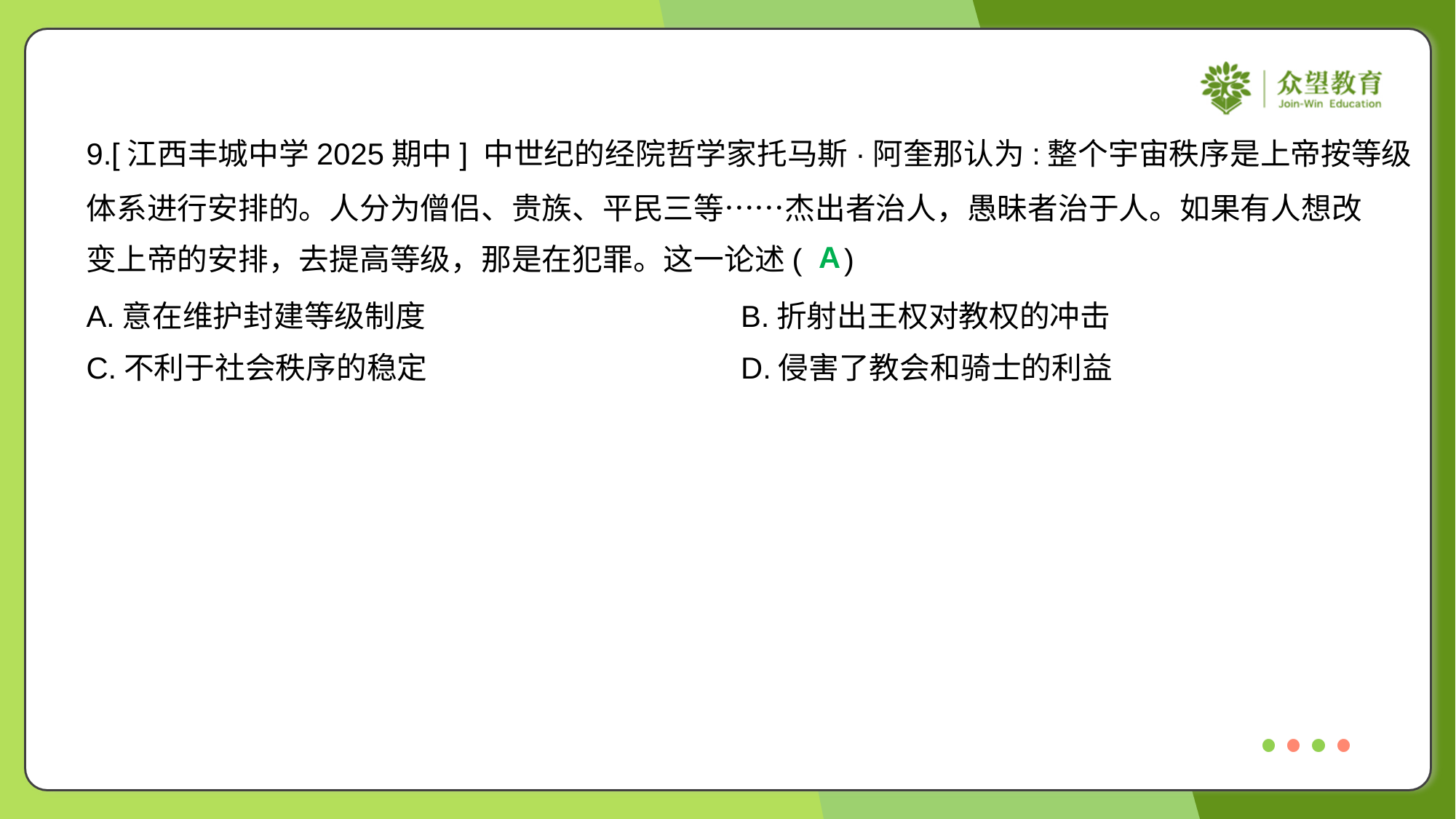

9.[江西丰城中学2025期中] 中世纪的经院哲学家托马斯·阿奎那认为:整个宇宙秩序是上帝按等级
体系进行安排的。人分为僧侣、贵族、平民三等……杰出者治人，愚昧者治于人。如果有人想改
变上帝的安排，去提高等级，那是在犯罪。这一论述(     )
A
A.意在维护封建等级制度	B.折射出王权对教权的冲击
C.不利于社会秩序的稳定	D.侵害了教会和骑士的利益